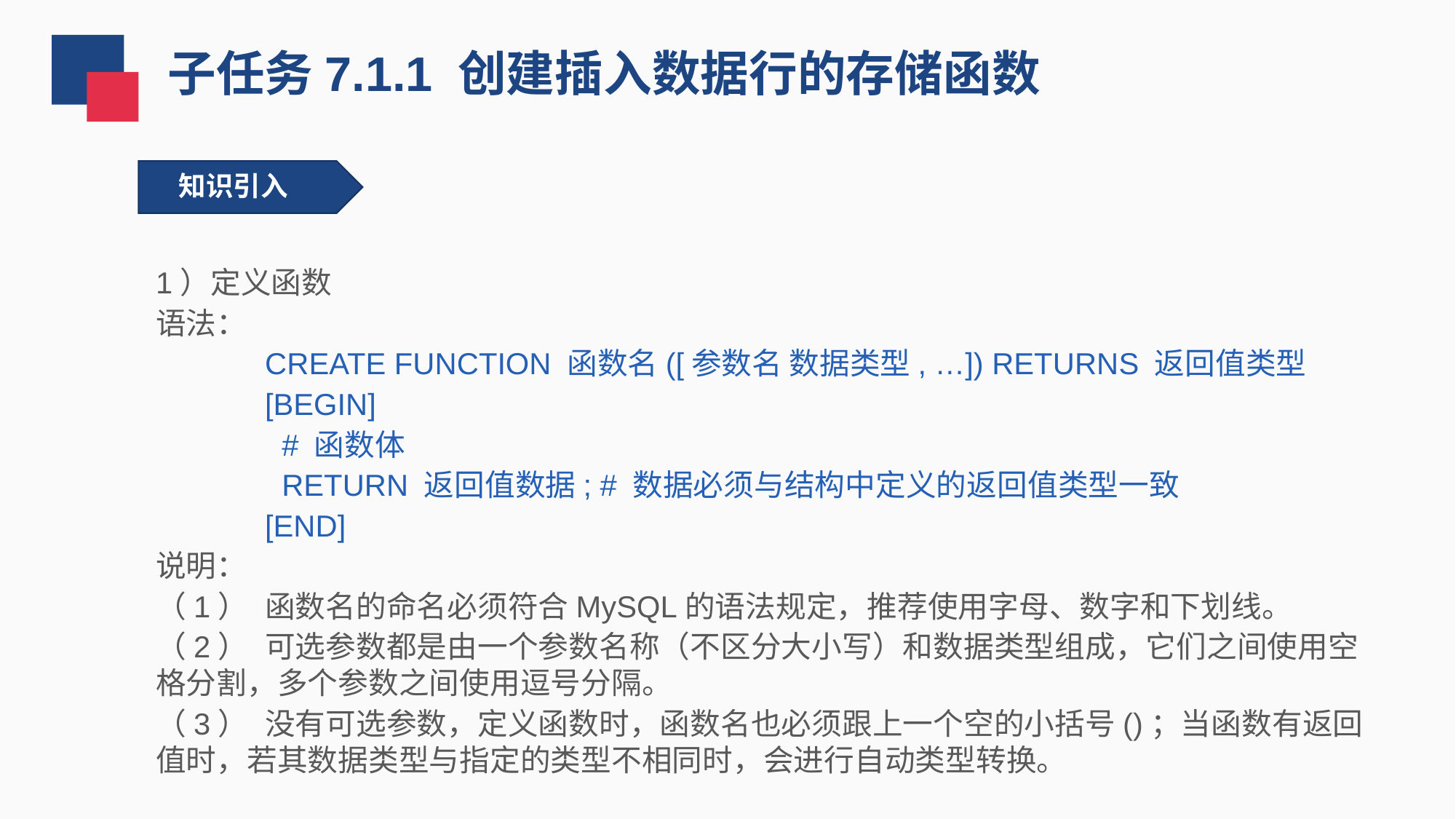

子任务7.1.1 创建插入数据行的存储函数

知识引入
1）定义函数
语法：
CREATE FUNCTION 函数名([参数名 数据类型, …]) RETURNS 返回值类型
[BEGIN]
  # 函数体
  RETURN 返回值数据; # 数据必须与结构中定义的返回值类型一致
[END]
说明：
（1）	函数名的命名必须符合MySQL的语法规定，推荐使用字母、数字和下划线。
（2）	可选参数都是由一个参数名称（不区分大小写）和数据类型组成，它们之间使用空格分割，多个参数之间使用逗号分隔。
（3）	没有可选参数，定义函数时，函数名也必须跟上一个空的小括号()；当函数有返回值时，若其数据类型与指定的类型不相同时，会进行自动类型转换。